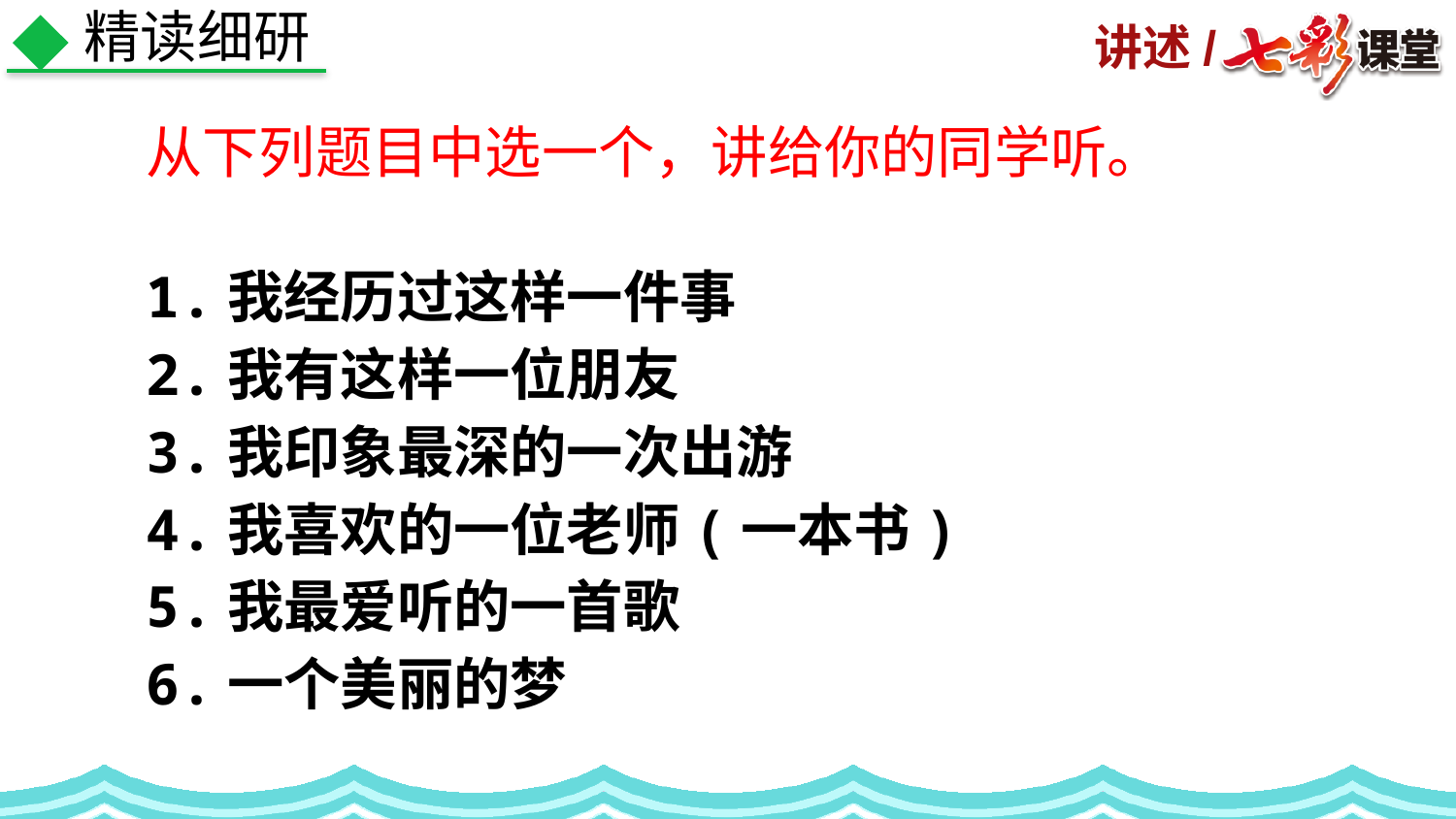

精读细研

从下列题目中选一个，讲给你的同学听。

1.我经历过这样一件事
2.我有这样一位朋友
3.我印象最深的一次出游
4.我喜欢的一位老师(一本书)
5.我最爱听的一首歌
6.一个美丽的梦